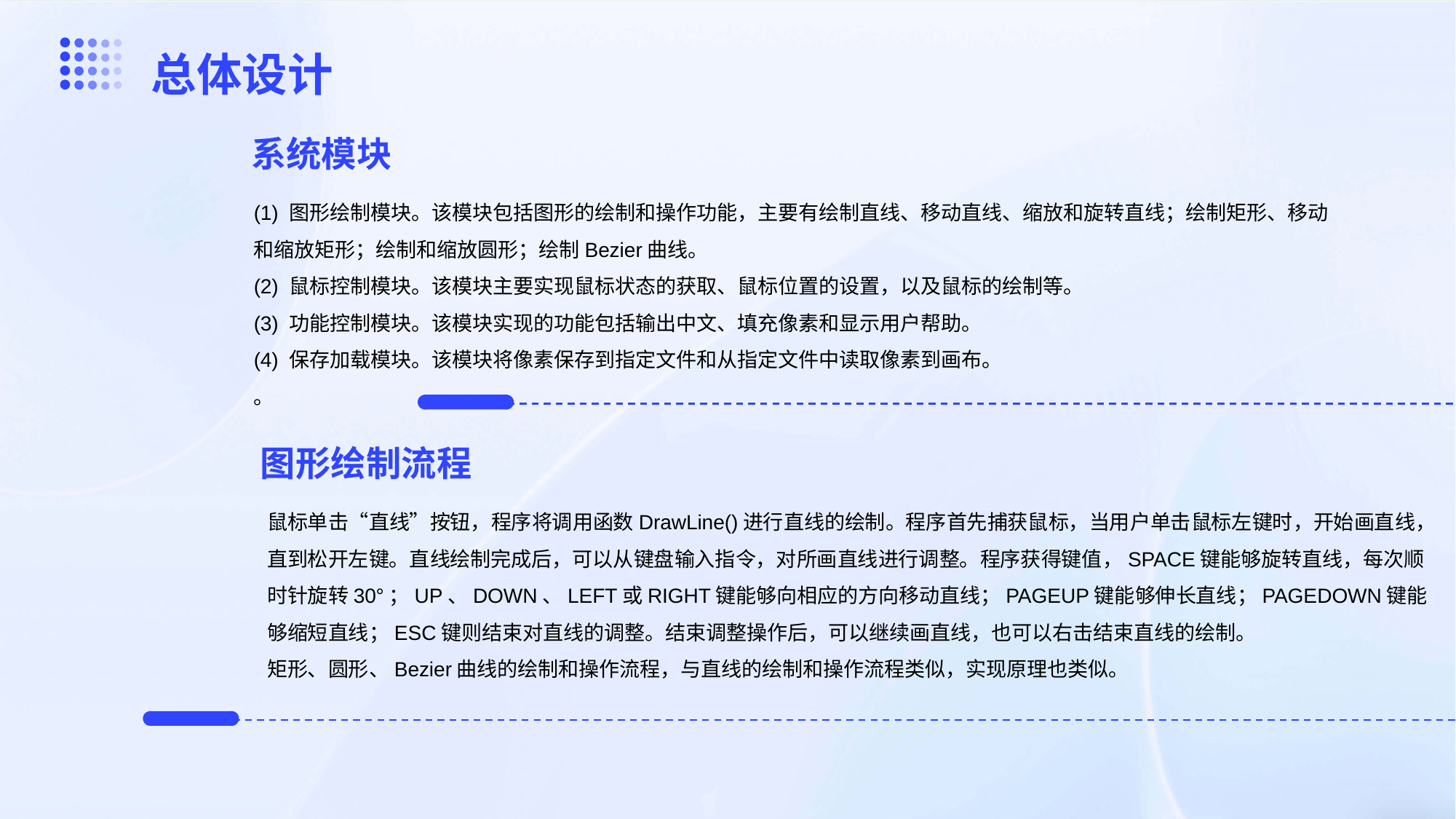

总体设计

系统模块
(1) 图形绘制模块。该模块包括图形的绘制和操作功能，主要有绘制直线、移动直线、缩放和旋转直线；绘制矩形、移动和缩放矩形；绘制和缩放圆形；绘制Bezier曲线。
(2) 鼠标控制模块。该模块主要实现鼠标状态的获取、鼠标位置的设置，以及鼠标的绘制等。
(3) 功能控制模块。该模块实现的功能包括输出中文、填充像素和显示用户帮助。
(4) 保存加载模块。该模块将像素保存到指定文件和从指定文件中读取像素到画布。
。

图形绘制流程
鼠标单击“直线”按钮，程序将调用函数DrawLine()进行直线的绘制。程序首先捕获鼠标，当用户单击鼠标左键时，开始画直线，直到松开左键。直线绘制完成后，可以从键盘输入指令，对所画直线进行调整。程序获得键值，SPACE键能够旋转直线，每次顺时针旋转30°；UP、DOWN、LEFT或RIGHT键能够向相应的方向移动直线；PAGEUP键能够伸长直线；PAGEDOWN键能够缩短直线；ESC键则结束对直线的调整。结束调整操作后，可以继续画直线，也可以右击结束直线的绘制。
矩形、圆形、Bezier曲线的绘制和操作流程，与直线的绘制和操作流程类似，实现原理也类似。